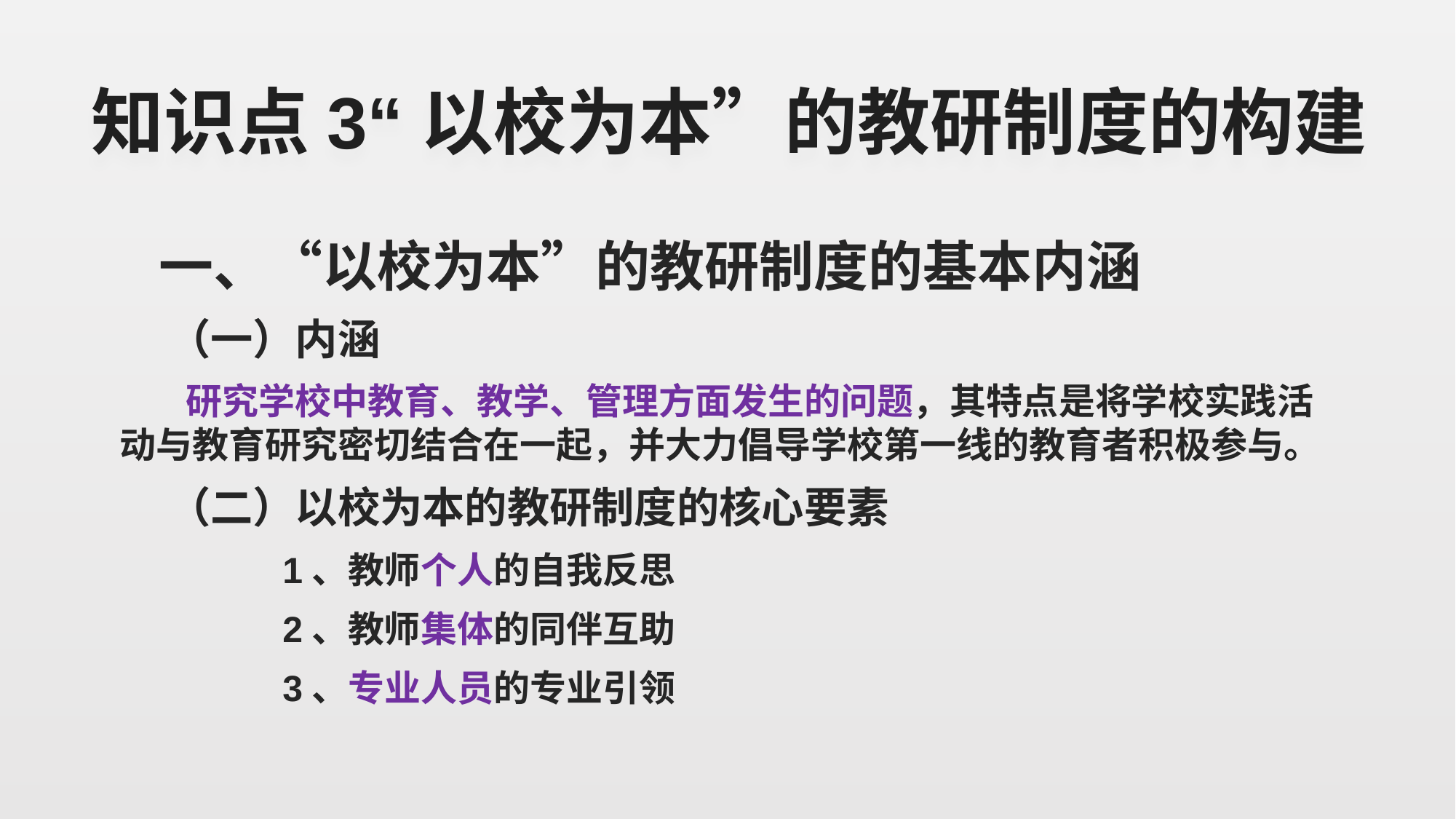

# 知识点3“以校为本”的教研制度的构建
   一、“以校为本”的教研制度的基本内涵
    （一）内涵
       研究学校中教育、教学、管理方面发生的问题，其特点是将学校实践活动与教育研究密切结合在一起，并大力倡导学校第一线的教育者积极参与。
    （二）以校为本的教研制度的核心要素
                1、教师个人的自我反思
                2、教师集体的同伴互助
                3、专业人员的专业引领